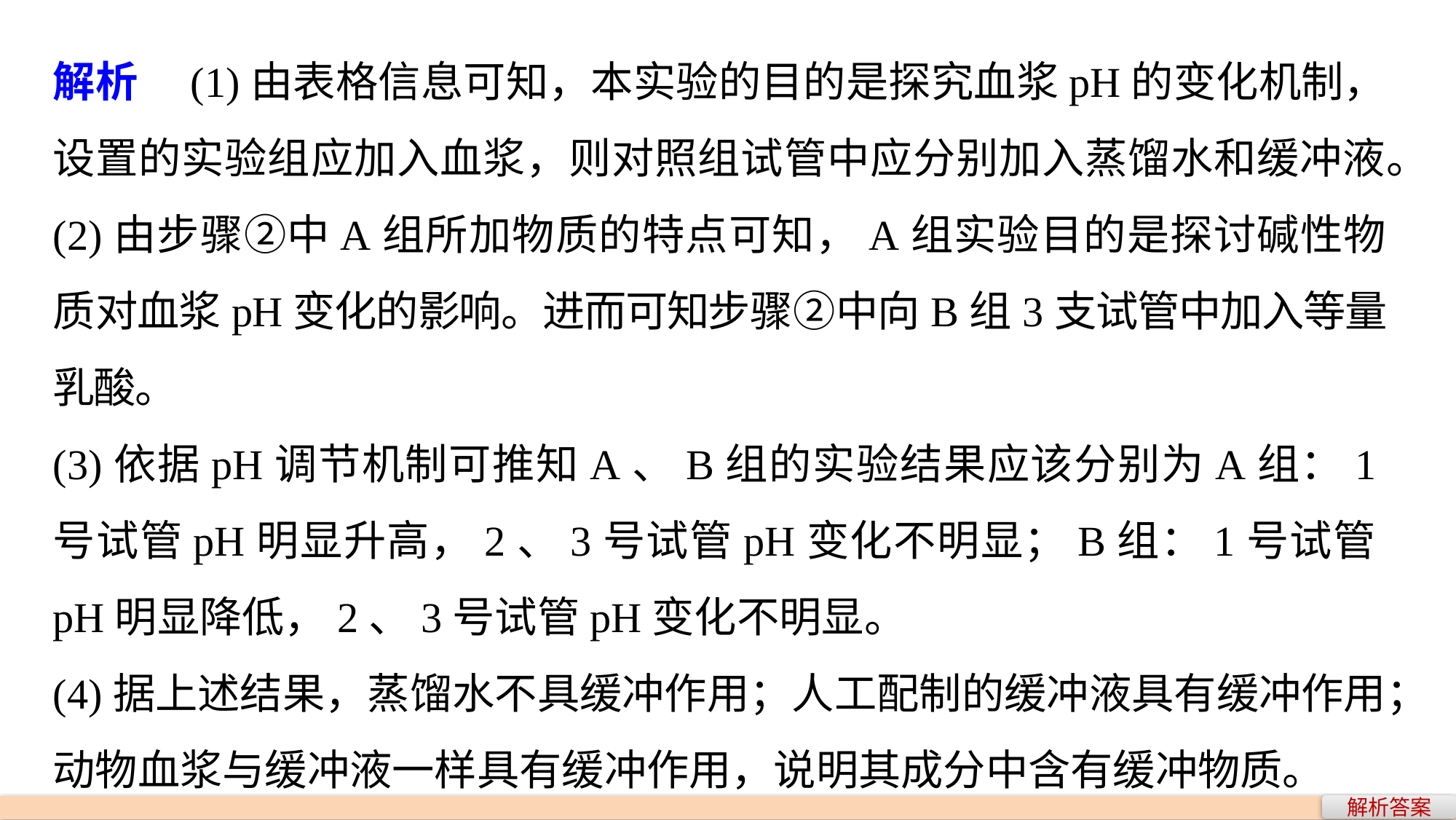

解析　(1)由表格信息可知，本实验的目的是探究血浆pH的变化机制，设置的实验组应加入血浆，则对照组试管中应分别加入蒸馏水和缓冲液。
(2)由步骤②中A组所加物质的特点可知，A组实验目的是探讨碱性物质对血浆pH变化的影响。进而可知步骤②中向B组3支试管中加入等量乳酸。
(3)依据pH调节机制可推知A、B组的实验结果应该分别为A组：1号试管pH明显升高，2、3号试管pH变化不明显；B组：1号试管pH明显降低，2、3号试管pH变化不明显。
(4)据上述结果，蒸馏水不具缓冲作用；人工配制的缓冲液具有缓冲作用；动物血浆与缓冲液一样具有缓冲作用，说明其成分中含有缓冲物质。
解析答案